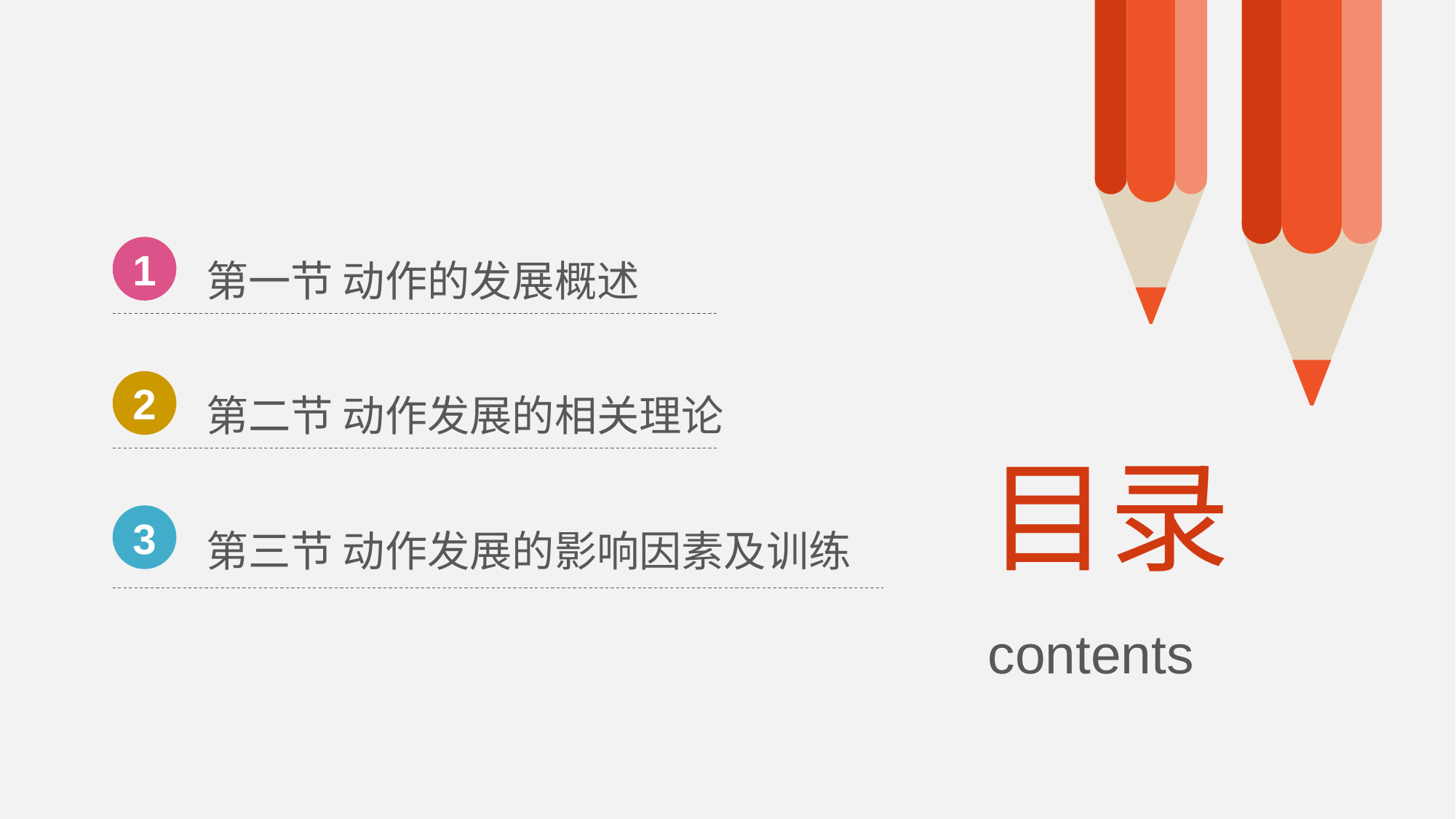

第一节 动作的发展概述
1
第二节 动作发展的相关理论
2
目录
第三节 动作发展的影响因素及训练
3
contents